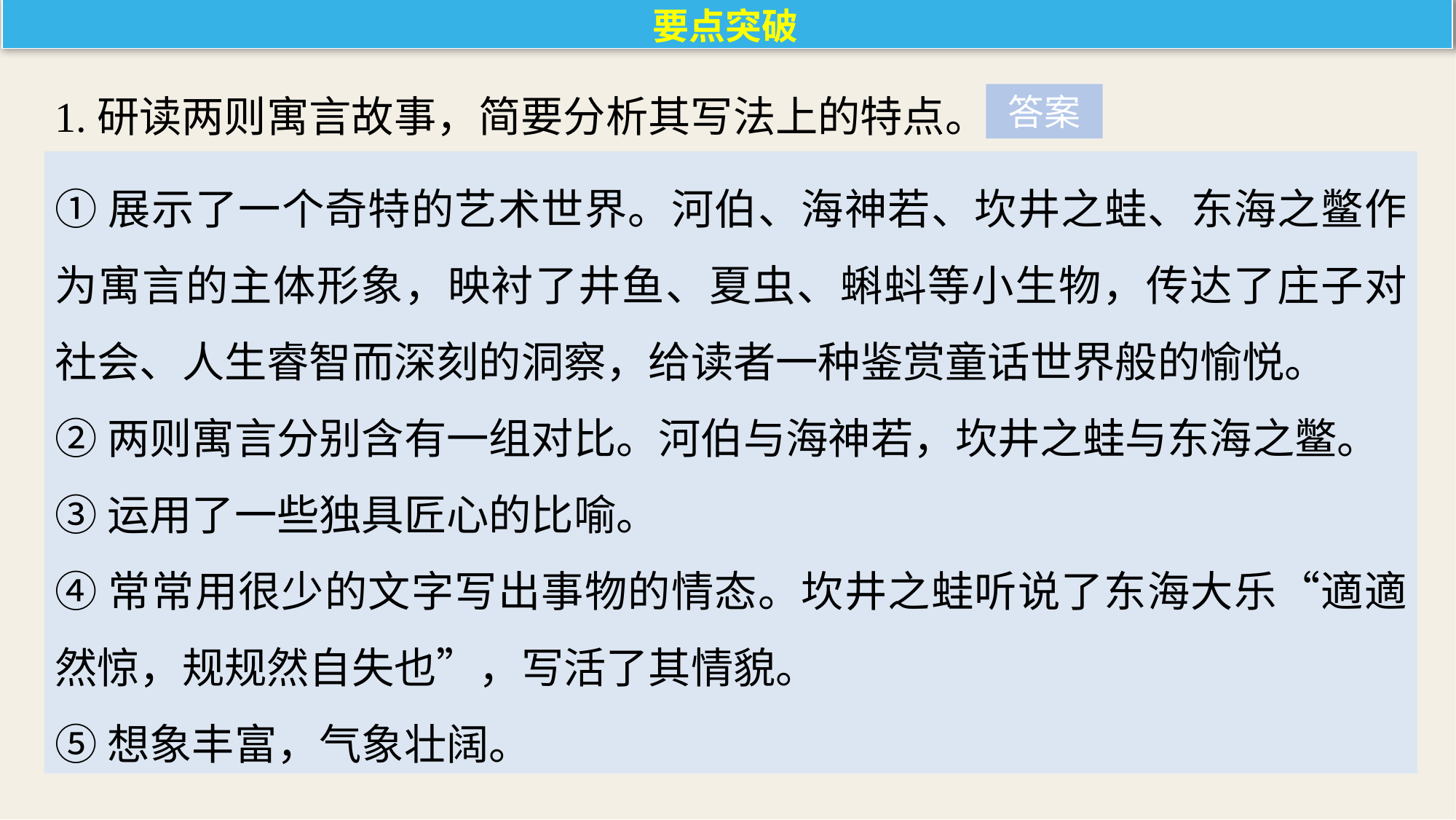

要点突破
1.研读两则寓言故事，简要分析其写法上的特点。
答案
①展示了一个奇特的艺术世界。河伯、海神若、坎井之蛙、东海之鳖作为寓言的主体形象，映衬了井鱼、夏虫、蝌蚪等小生物，传达了庄子对社会、人生睿智而深刻的洞察，给读者一种鉴赏童话世界般的愉悦。
②两则寓言分别含有一组对比。河伯与海神若，坎井之蛙与东海之鳖。
③运用了一些独具匠心的比喻。
④常常用很少的文字写出事物的情态。坎井之蛙听说了东海大乐“適適然惊，规规然自失也”，写活了其情貌。
⑤想象丰富，气象壮阔。